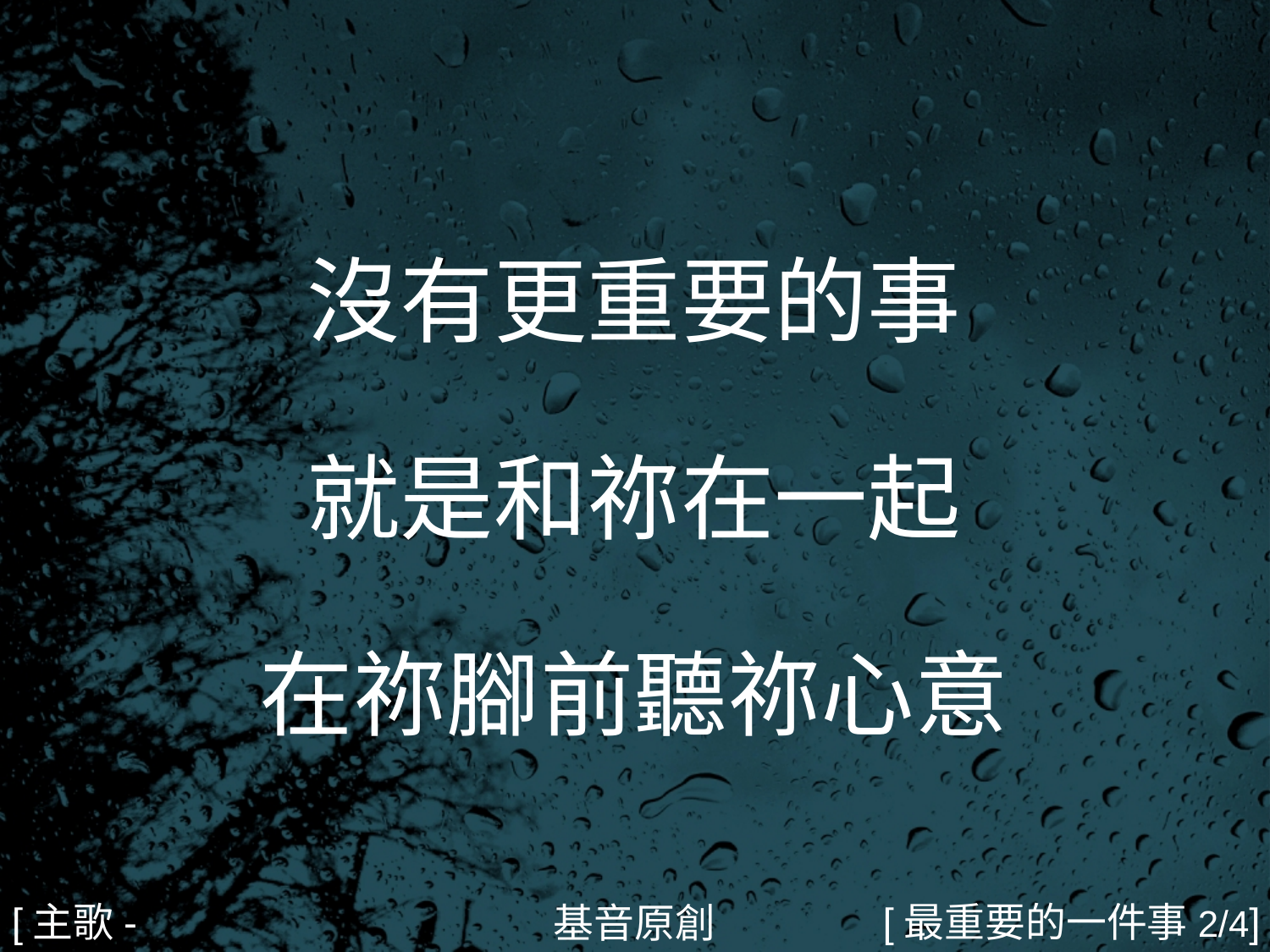

沒有更重要的事

就是和祢在一起

在祢腳前聽祢心意
#

[主歌-2]
[最重要的一件事2/4]
基音原創